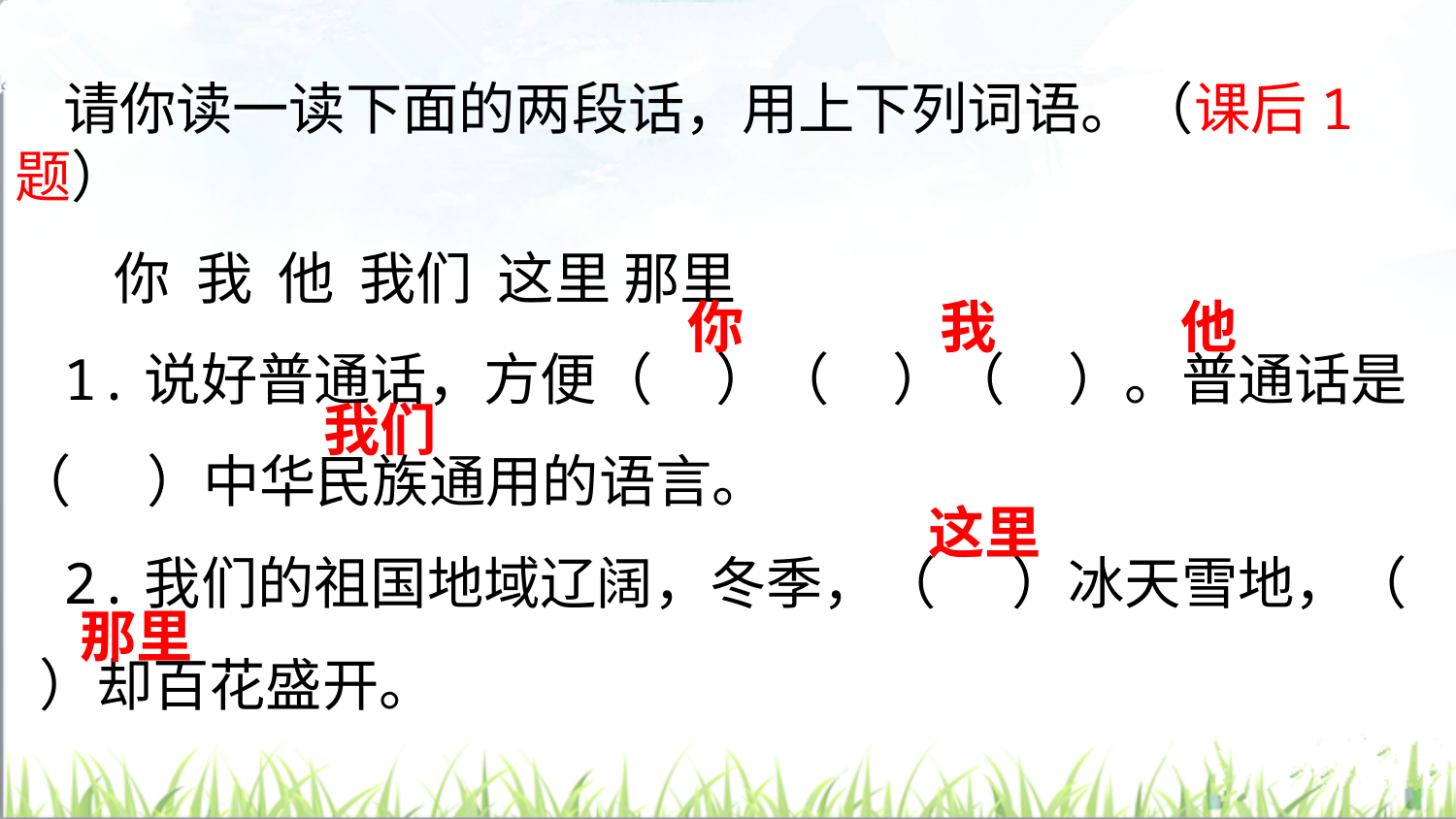

请你读一读下面的两段话，用上下列词语。（课后1题）
   你  我  他  我们  这里 那里
1.说好普通话，方便（     ）（     ）（     ）。普通话是（      ）中华民族通用的语言。
2.我们的祖国地域辽阔，冬季，（      ）冰天雪地，（     ）却百花盛开。
你
我
他
我们
这里
那里